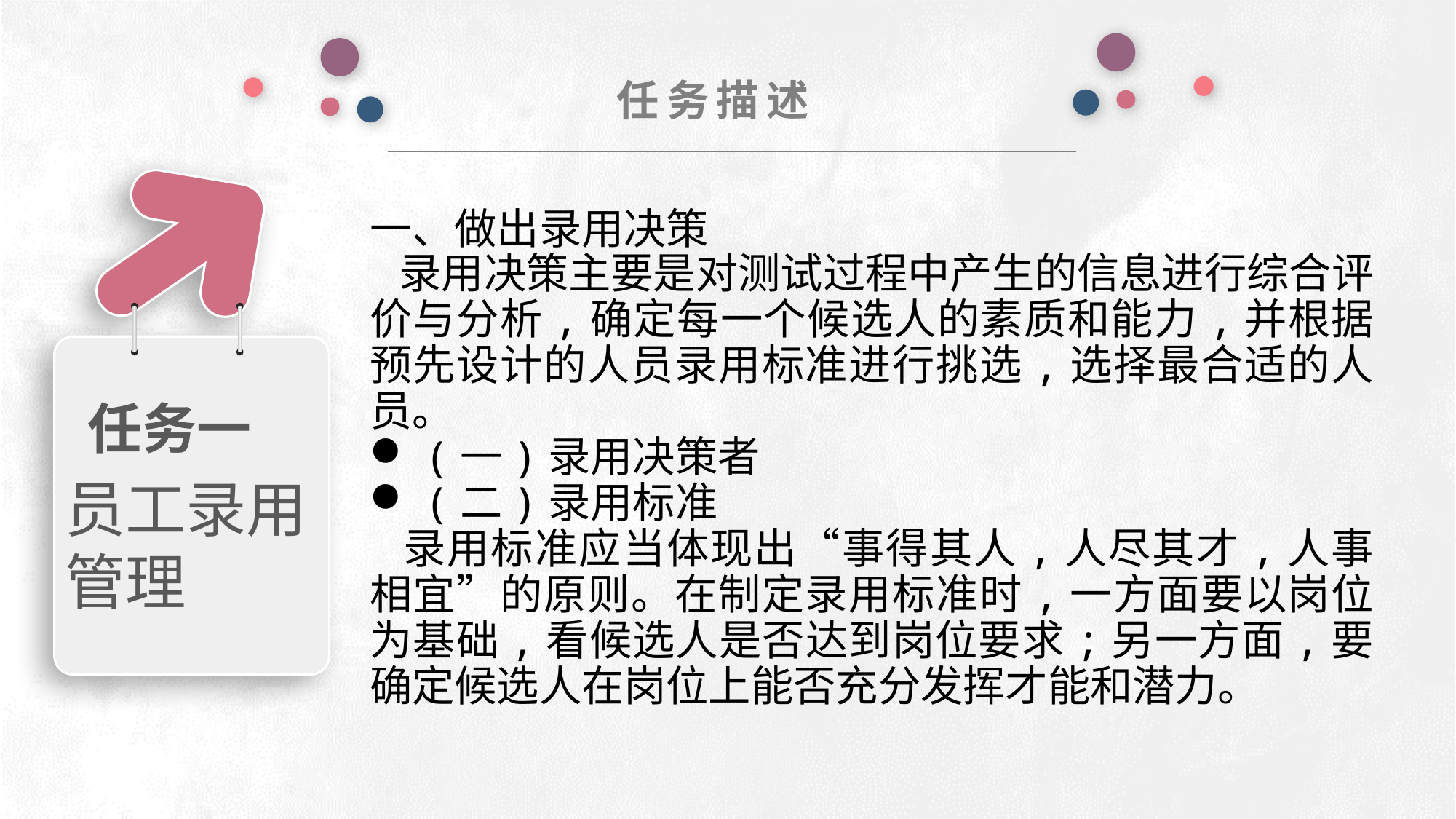

任务描述

任务一
员工录用管理
一、做出录用决策
  录用决策主要是对测试过程中产生的信息进行综合评价与分析,确定每一个候选人的素质和能力,并根据预先设计的人员录用标准进行挑选,选择最合适的人员。
(一)录用决策者
(二)录用标准
  录用标准应当体现出“事得其人,人尽其才,人事相宜”的原则。在制定录用标准时,一方面要以岗位为基础,看候选人是否达到岗位要求;另一方面,要确定候选人在岗位上能否充分发挥才能和潜力。

e7d195523061f1c0deeec63e560781cfd59afb0ea006f2a87ABB68BF51EA6619813959095094C18C62A12F549504892A4AAA8C1554C6663626E05CA27F281A14E6983772AFC3FB97135759321DEA3D70CCCB10945EC5A0322096E752803368C2184698845E3CCD6DB7F651295A8E4F3FDC19EA64A2B4A4AC1434B55AAE41CF0BF61B375C23F3039959E085EE760725AA